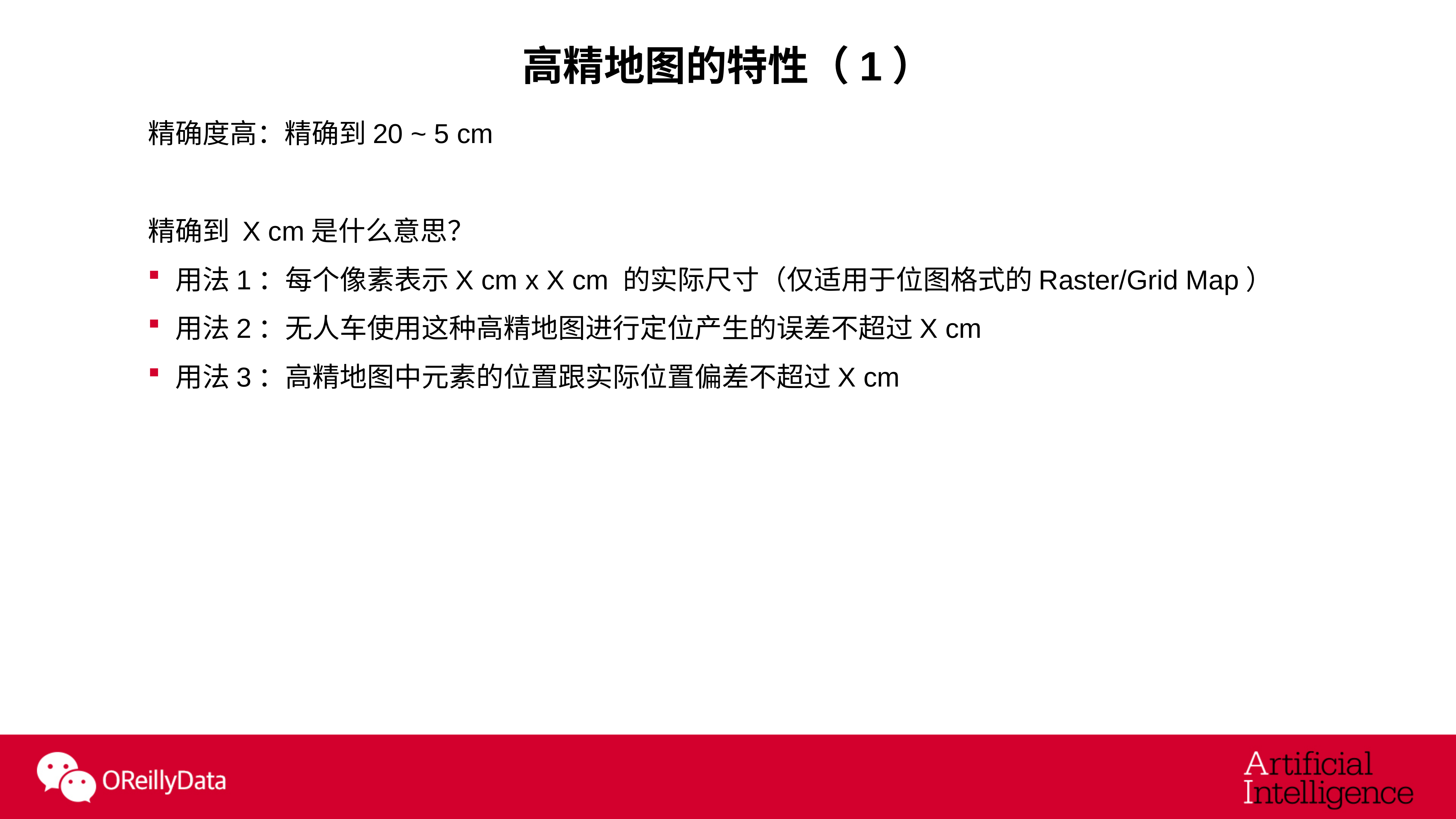

# 高精地图的特性（1）
精确度高：精确到20 ~ 5 cm

精确到 X cm是什么意思？
用法1：每个像素表示X cm x X cm 的实际尺寸（仅适用于位图格式的Raster/Grid Map）
用法2：无人车使用这种高精地图进行定位产生的误差不超过X cm
用法3：高精地图中元素的位置跟实际位置偏差不超过X cm